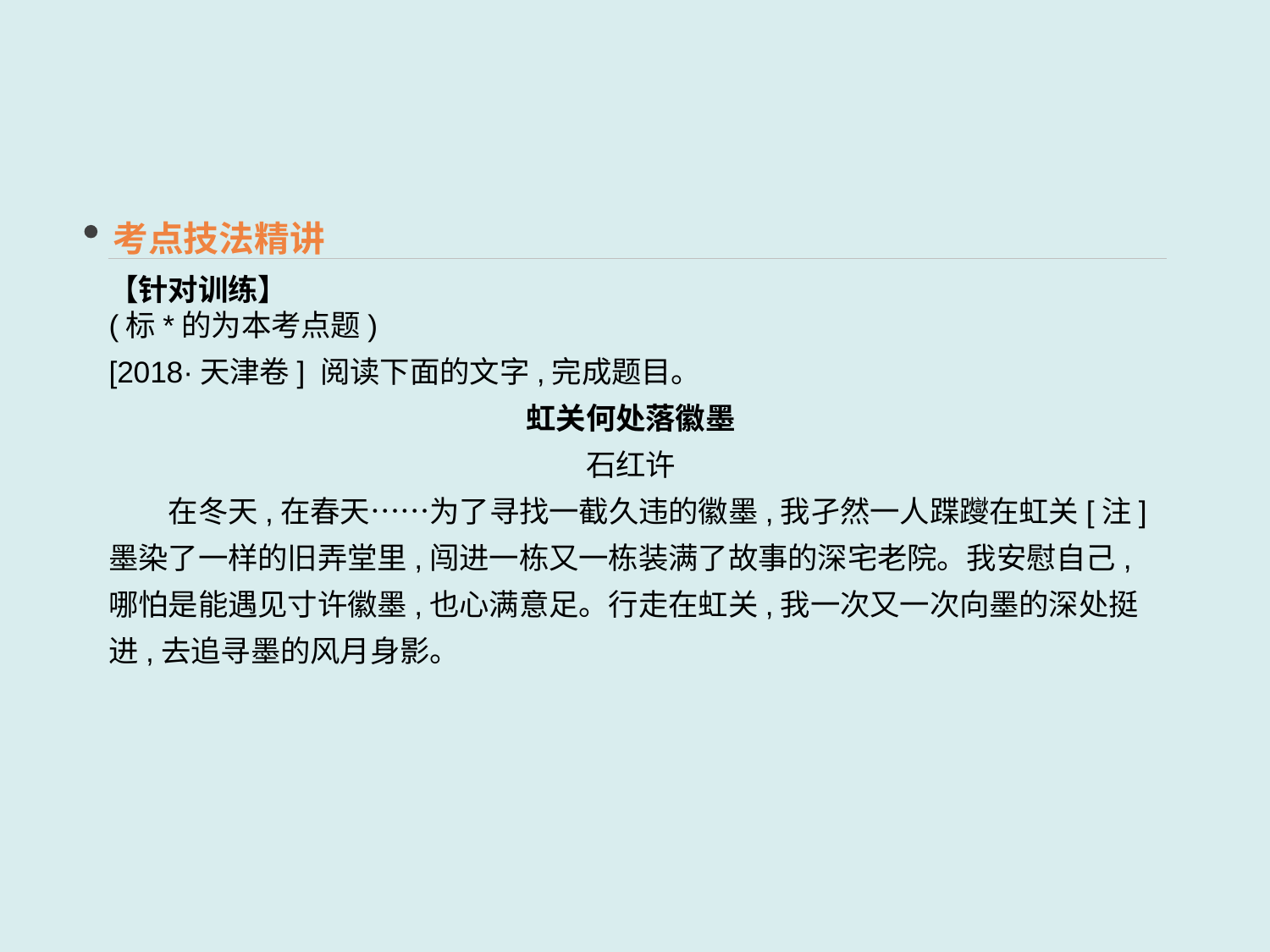

考点技法精讲

【针对训练】
(标*的为本考点题)
[2018·天津卷] 阅读下面的文字,完成题目。
虹关何处落徽墨
石红许
　　在冬天,在春天……为了寻找一截久违的徽墨,我孑然一人蹀躞在虹关[注]墨染了一样的旧弄堂里,闯进一栋又一栋装满了故事的深宅老院。我安慰自己,哪怕是能遇见寸许徽墨,也心满意足。行走在虹关,我一次又一次向墨的深处挺进,去追寻墨的风月身影。